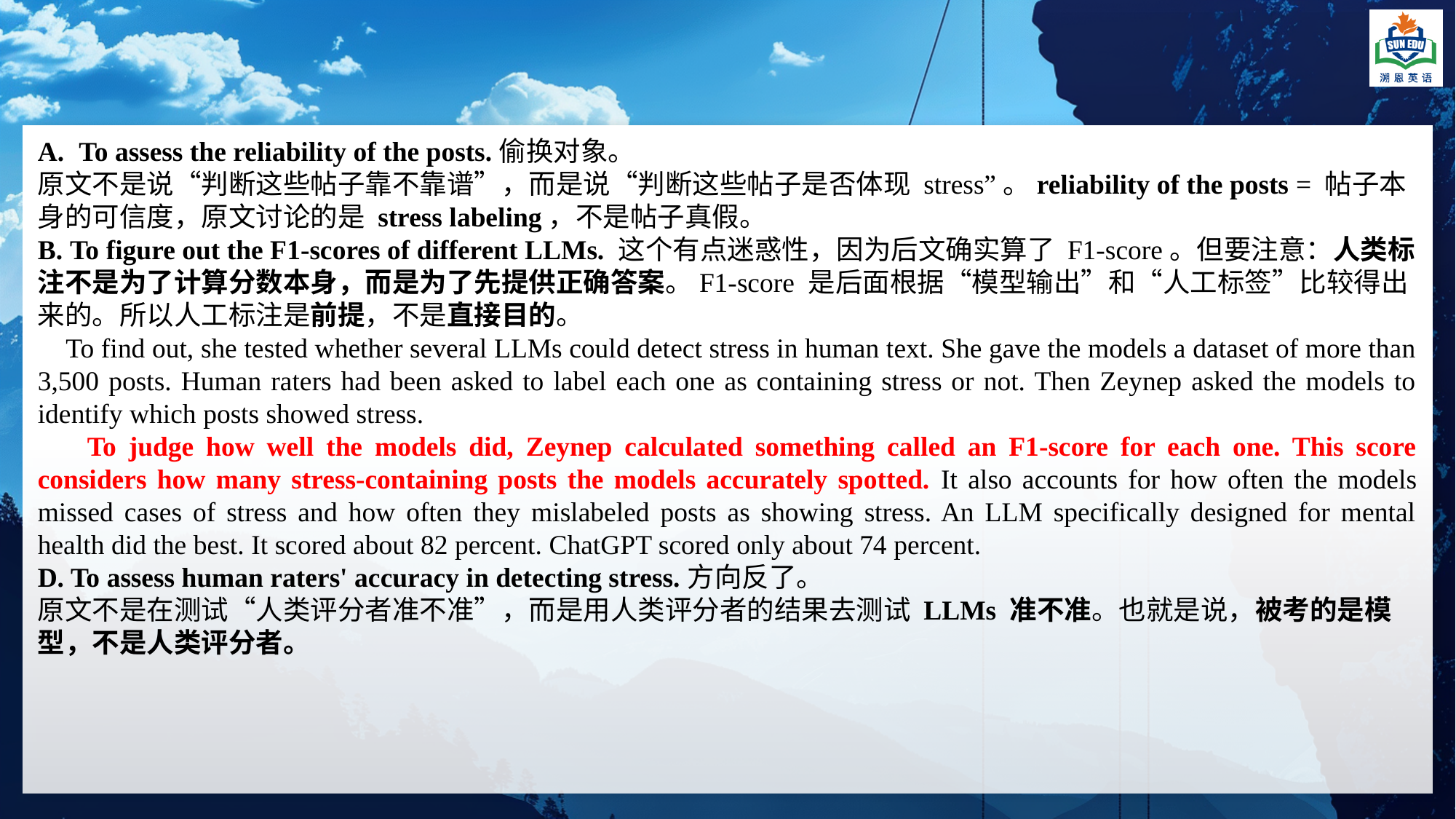

To assess the reliability of the posts.偷换对象。
原文不是说“判断这些帖子靠不靠谱”，而是说“判断这些帖子是否体现 stress”。reliability of the posts = 帖子本身的可信度，原文讨论的是 stress labeling，不是帖子真假。
B. To figure out the F1-scores of different LLMs. 这个有点迷惑性，因为后文确实算了 F1-score。但要注意：人类标注不是为了计算分数本身，而是为了先提供正确答案。F1-score 是后面根据“模型输出”和“人工标签”比较得出来的。所以人工标注是前提，不是直接目的。
    To find out, she tested whether several LLMs could detect stress in human text. She gave the models a dataset of more than 3,500 posts. Human raters had been asked to label each one as containing stress or not. Then Zeynep asked the models to identify which posts showed stress.
    To judge how well the models did, Zeynep calculated something called an F1-score for each one. This score considers how many stress-containing posts the models accurately spotted. It also accounts for how often the models missed cases of stress and how often they mislabeled posts as showing stress. An LLM specifically designed for mental health did the best. It scored about 82 percent. ChatGPT scored only about 74 percent.
D. To assess human raters' accuracy in detecting stress.方向反了。
原文不是在测试“人类评分者准不准”，而是用人类评分者的结果去测试 LLMs 准不准。也就是说，被考的是模型，不是人类评分者。